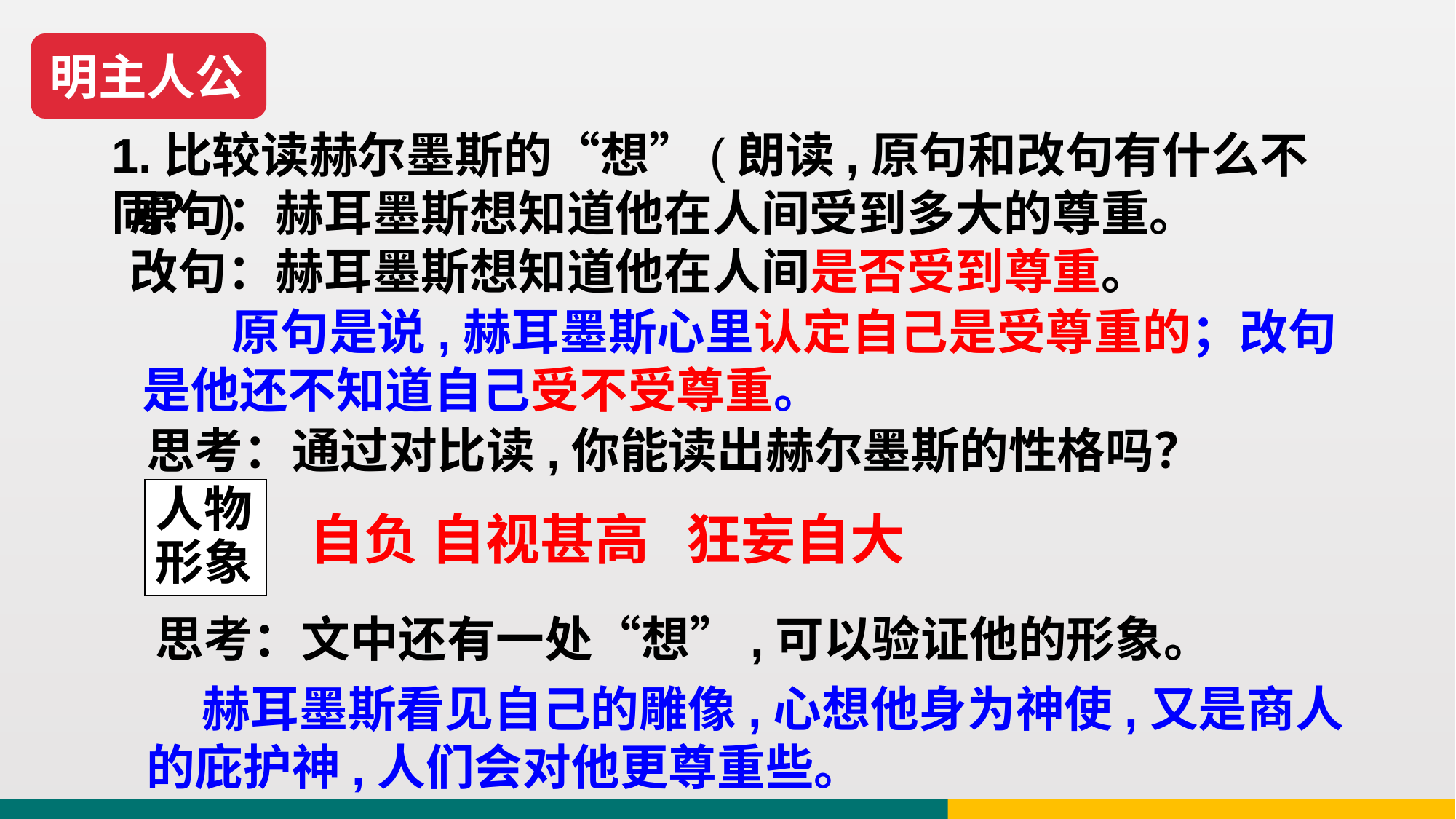

明主人公
1.比较读赫尔墨斯的“想”(朗读,原句和改句有什么不同？)
原句：赫耳墨斯想知道他在人间受到多大的尊重。
改句：赫耳墨斯想知道他在人间是否受到尊重。
       原句是说,赫耳墨斯心里认定自己是受尊重的；改句是他还不知道自己受不受尊重。
思考：通过对比读,你能读出赫尔墨斯的性格吗？
人物形象
自负 自视甚高   狂妄自大
思考：文中还有一处“想”,可以验证他的形象。
    赫耳墨斯看见自己的雕像,心想他身为神使,又是商人的庇护神,人们会对他更尊重些。